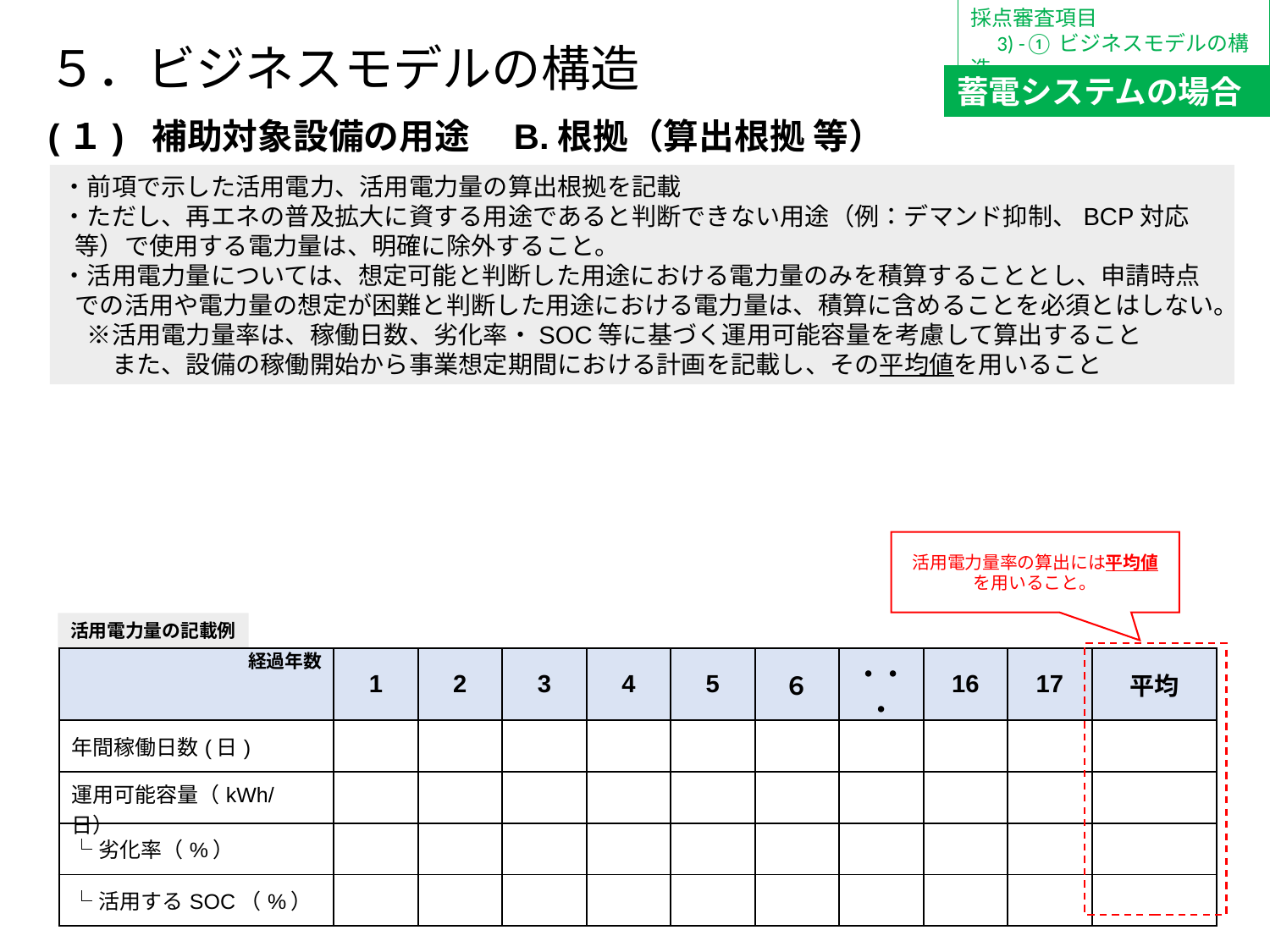

採点審査項目
　3) -①ビジネスモデルの構造
５．ビジネスモデルの構造
蓄電システムの場合
(１)  補助対象設備の用途　B.根拠（算出根拠 等）
・前項で示した活用電力、活用電力量の算出根拠を記載
・ただし、再エネの普及拡大に資する用途であると判断できない用途（例：デマンド抑制、BCP対応 等）で使用する電力量は、明確に除外すること。
・活用電力量については、想定可能と判断した用途における電力量のみを積算することとし、申請時点での活用や電力量の想定が困難と判断した用途における電力量は、積算に含めることを必須とはしない。
　※活用電力量率は、稼働日数、劣化率・SOC等に基づく運用可能容量を考慮して算出すること
　　また、設備の稼働開始から事業想定期間における計画を記載し、その平均値を用いること
活用電力量率の算出には平均値を用いること。
活用電力量の記載例
経過年数

|  | 1 | 2 | 3 | 4 | 5 | ６ | ・・・ | 16 | 17 | 平均 |
| --- | --- | --- | --- | --- | --- | --- | --- | --- | --- | --- |
| 年間稼働日数(日) |  |  |  |  |  |  |  |  |  |  |
| 運用可能容量（kWh/日） |  |  |  |  |  |  |  |  |  |  |
| └劣化率（%） |  |  |  |  |  |  |  |  |  |  |
| └活用するSOC（%） |  |  |  |  |  |  |  |  |  |  |